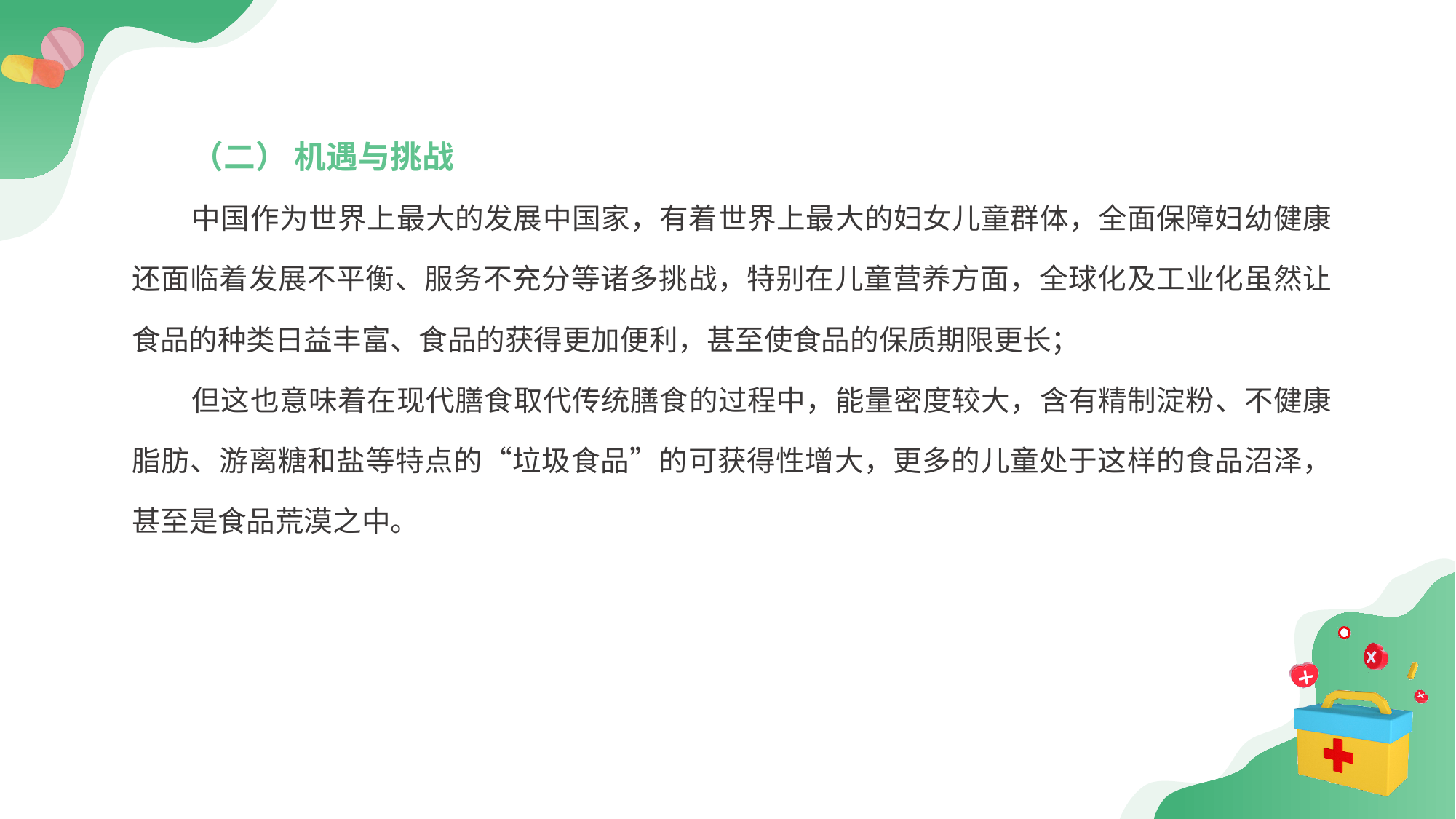

（二） 机遇与挑战
中国作为世界上最大的发展中国家，有着世界上最大的妇女儿童群体，全面保障妇幼健康还面临着发展不平衡、服务不充分等诸多挑战，特别在儿童营养方面，全球化及工业化虽然让食品的种类日益丰富、食品的获得更加便利，甚至使食品的保质期限更长；
但这也意味着在现代膳食取代传统膳食的过程中，能量密度较大，含有精制淀粉、不健康脂肪、游离糖和盐等特点的“垃圾食品”的可获得性增大，更多的儿童处于这样的食品沼泽，甚至是食品荒漠之中。